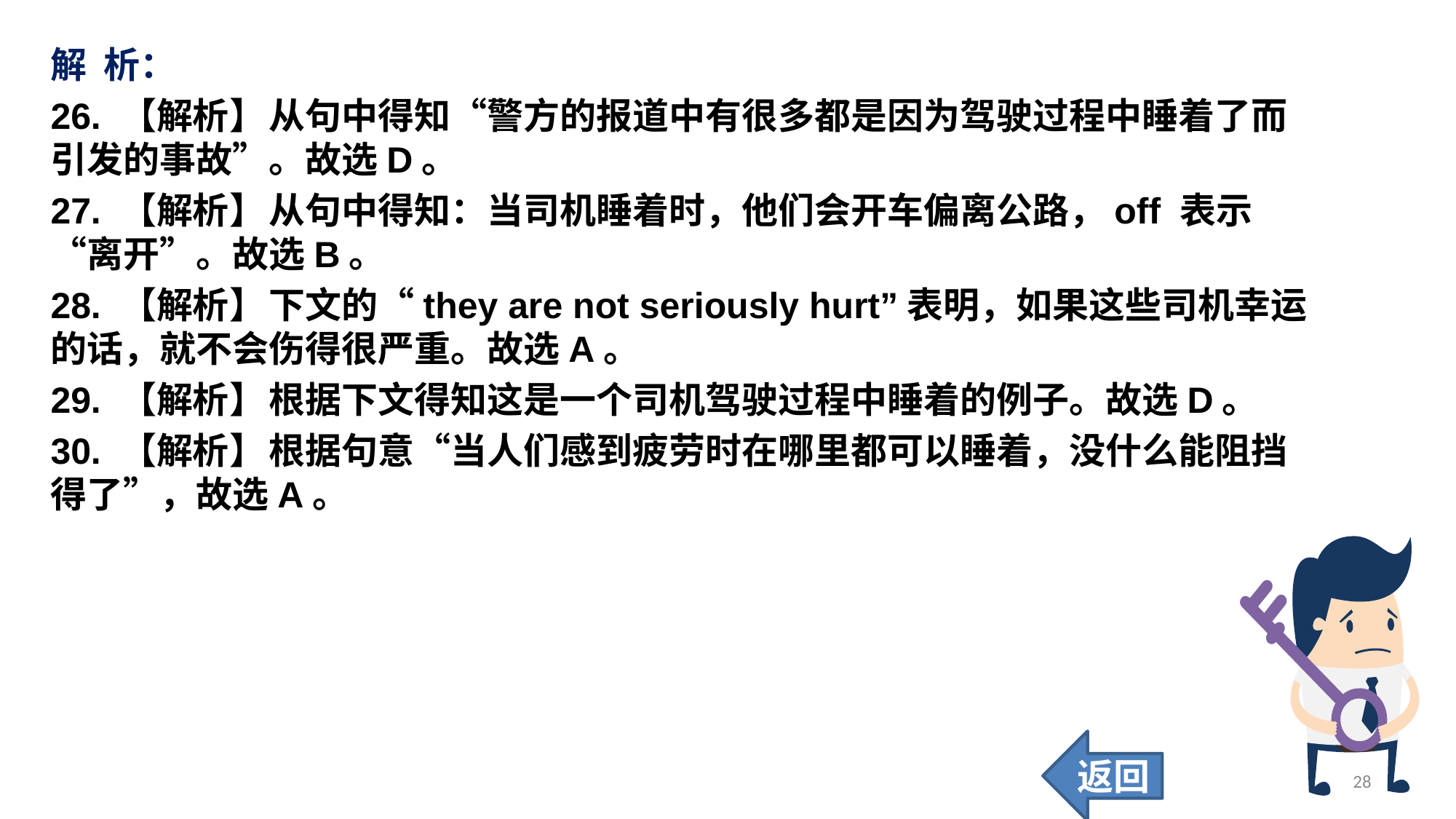

解  析：
26. 【解析】	从句中得知“警方的报道中有很多都是因为驾驶过程中睡着了而引发的事故”。故选D。
27. 【解析】	从句中得知：当司机睡着时，他们会开车偏离公路，off 表示“离开”。故选B。
28. 【解析】	下文的“they are not seriously hurt”表明，如果这些司机幸运的话，就不会伤得很严重。故选A。
29. 【解析】	根据下文得知这是一个司机驾驶过程中睡着的例子。故选D。
30. 【解析】	根据句意“当人们感到疲劳时在哪里都可以睡着，没什么能阻挡得了”，故选A。

返回
28